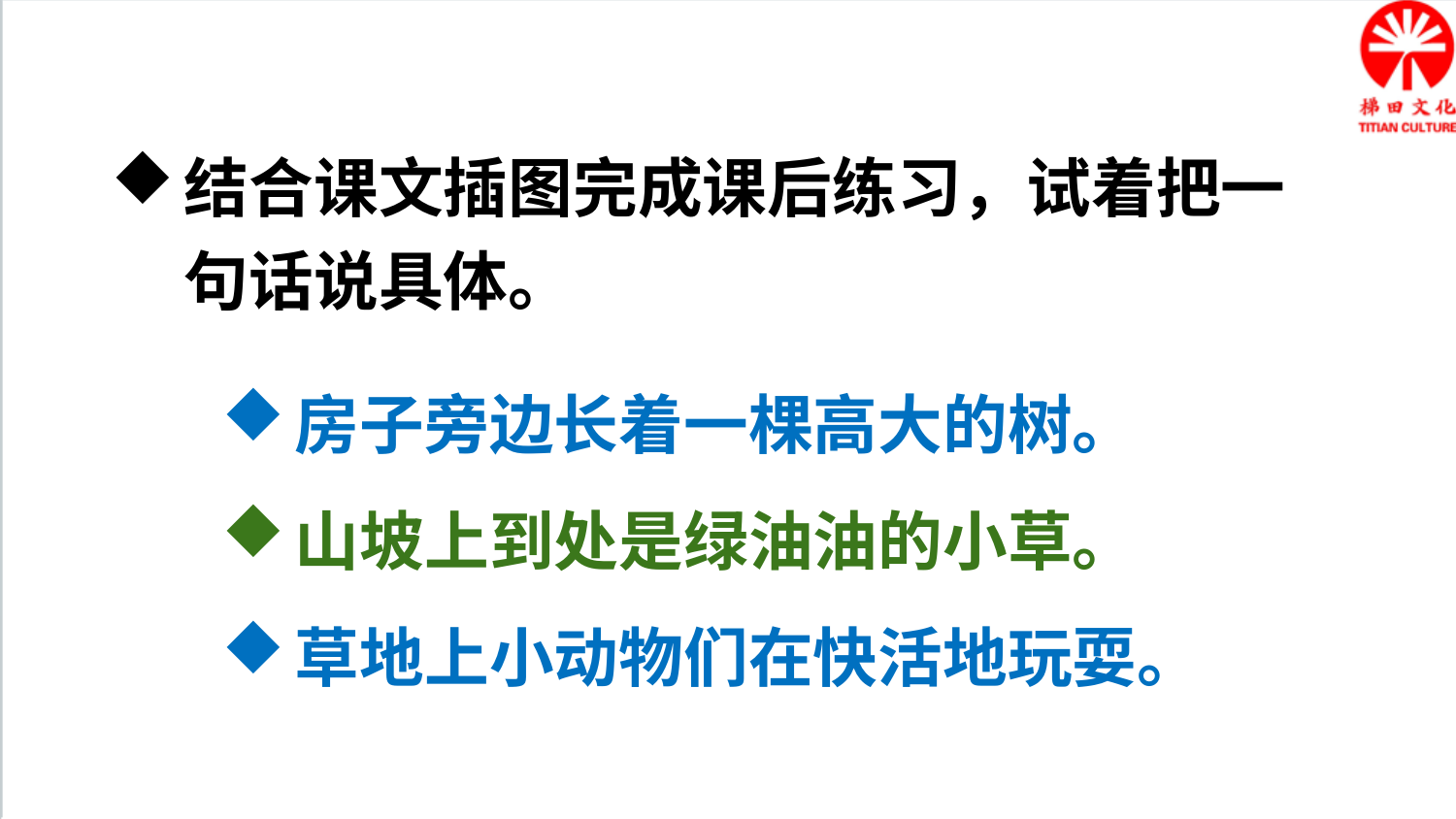

结合课文插图完成课后练习，试着把一句话说具体。
房子旁边长着一棵高大的树。
山坡上到处是绿油油的小草。
草地上小动物们在快活地玩耍。